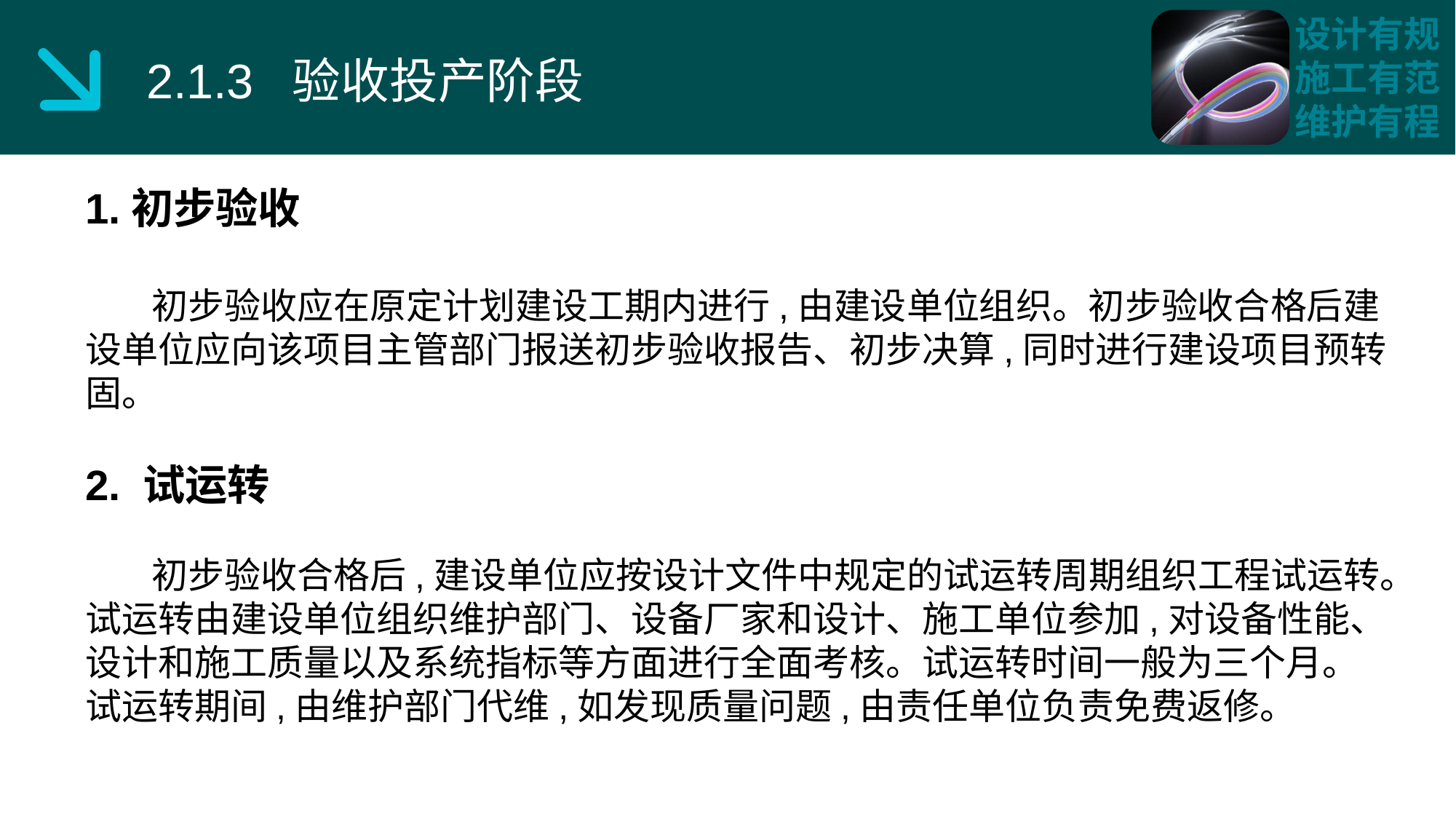

2.1.3  验收投产阶段

1.初步验收

       初步验收应在原定计划建设工期内进行,由建设单位组织。初步验收合格后建设单位应向该项目主管部门报送初步验收报告、初步决算,同时进行建设项目预转固。

2. 试运转

       初步验收合格后,建设单位应按设计文件中规定的试运转周期组织工程试运转。试运转由建设单位组织维护部门、设备厂家和设计、施工单位参加,对设备性能、设计和施工质量以及系统指标等方面进行全面考核。试运转时间一般为三个月。试运转期间,由维护部门代维,如发现质量问题,由责任单位负责免费返修。